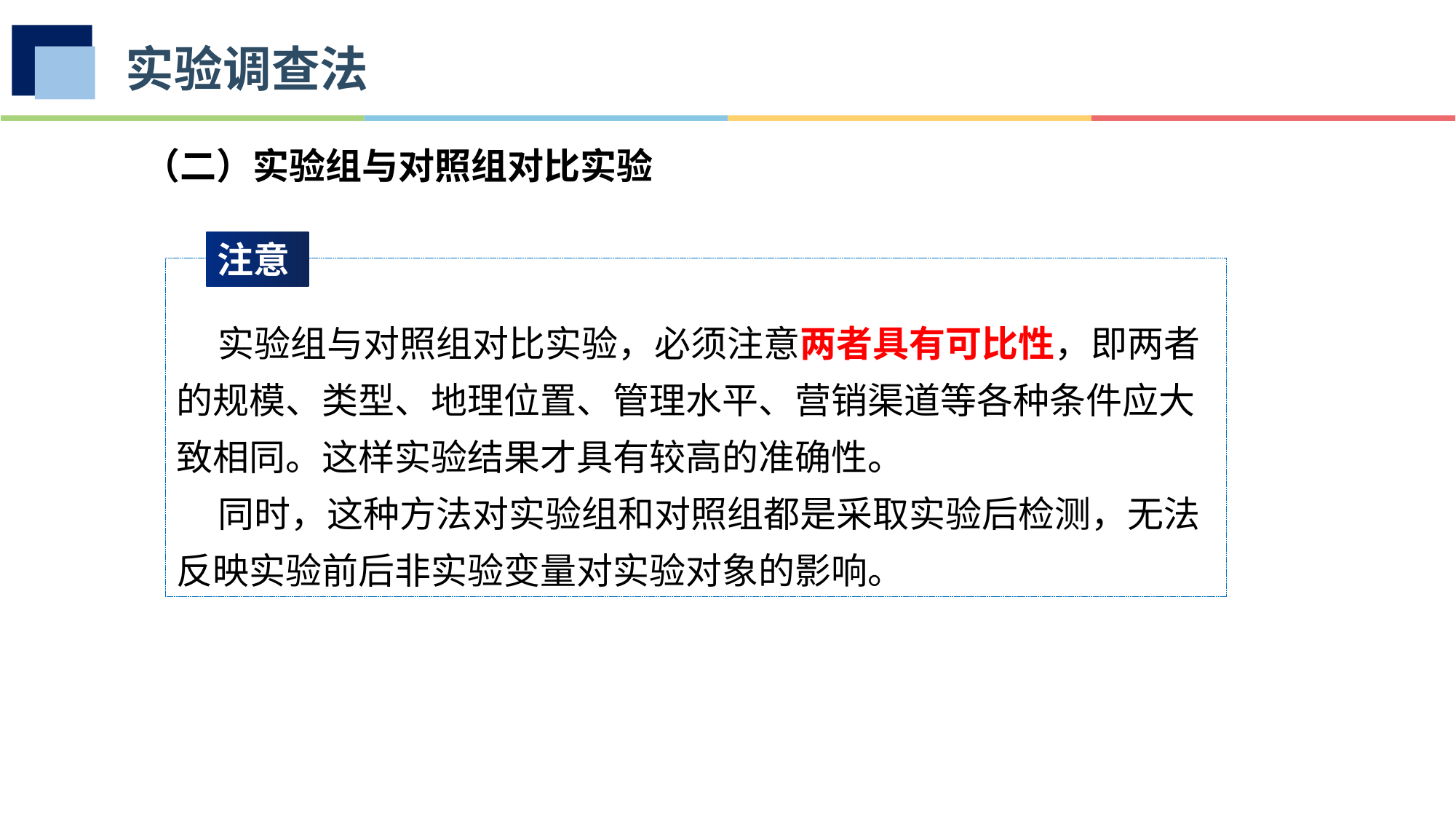

实验调查法

（二）实验组与对照组对比实验
注意

    实验组与对照组对比实验，必须注意两者具有可比性，即两者的规模、类型、地理位置、管理水平、营销渠道等各种条件应大致相同。这样实验结果才具有较高的准确性。
    同时，这种方法对实验组和对照组都是采取实验后检测，无法反映实验前后非实验变量对实验对象的影响。